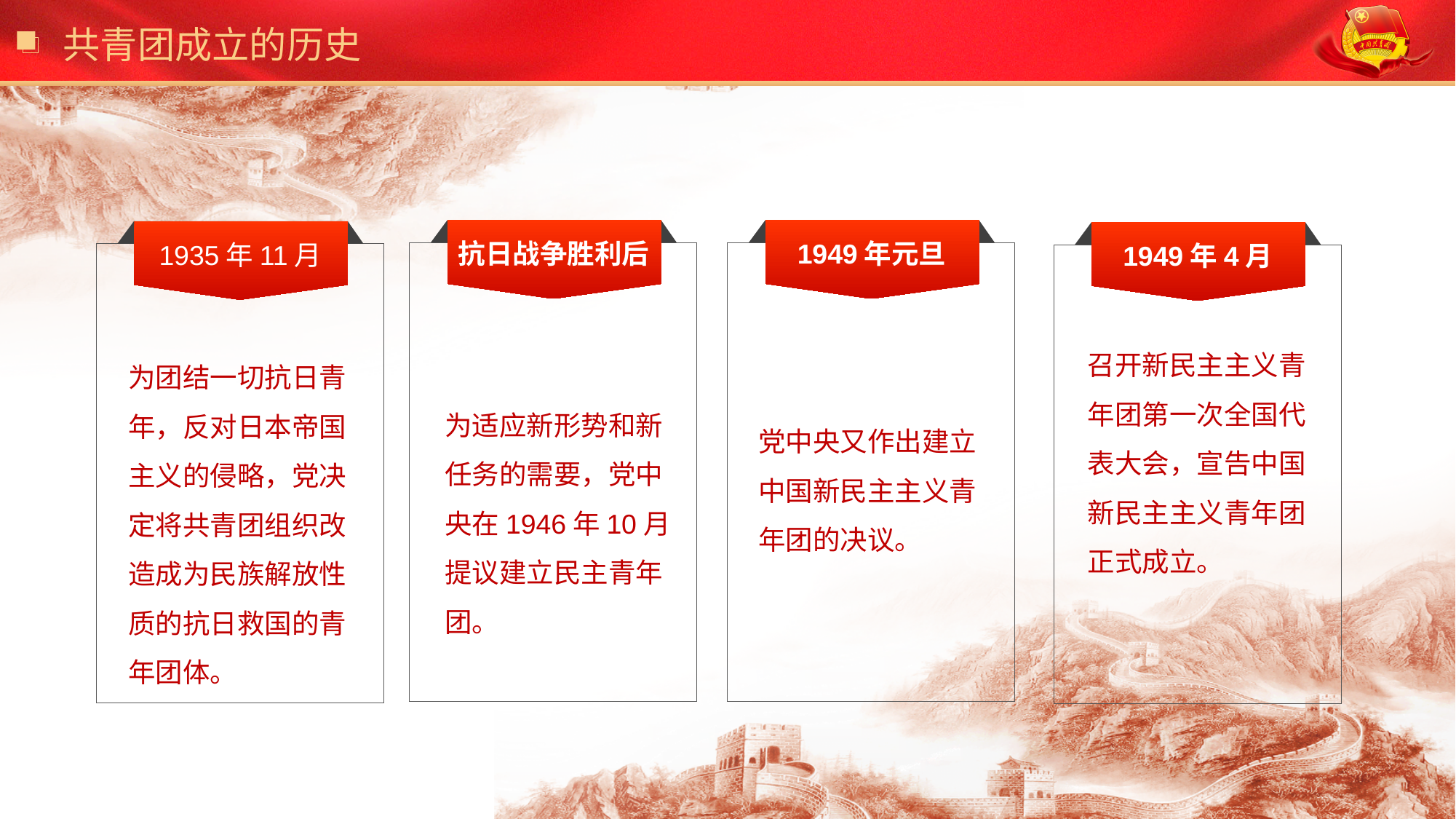

共青团成立的历史

抗日战争胜利后

为适应新形势和新任务的需要，党中央在1946年10月提议建立民主青年团。

1949年元旦

党中央又作出建立中国新民主主义青年团的决议。

1935年11月

为团结一切抗日青年，反对日本帝国主义的侵略，党决定将共青团组织改造成为民族解放性质的抗日救国的青年团体。

1949年4月

召开新民主主义青年团第一次全国代表大会，宣告中国新民主主义青年团正式成立。